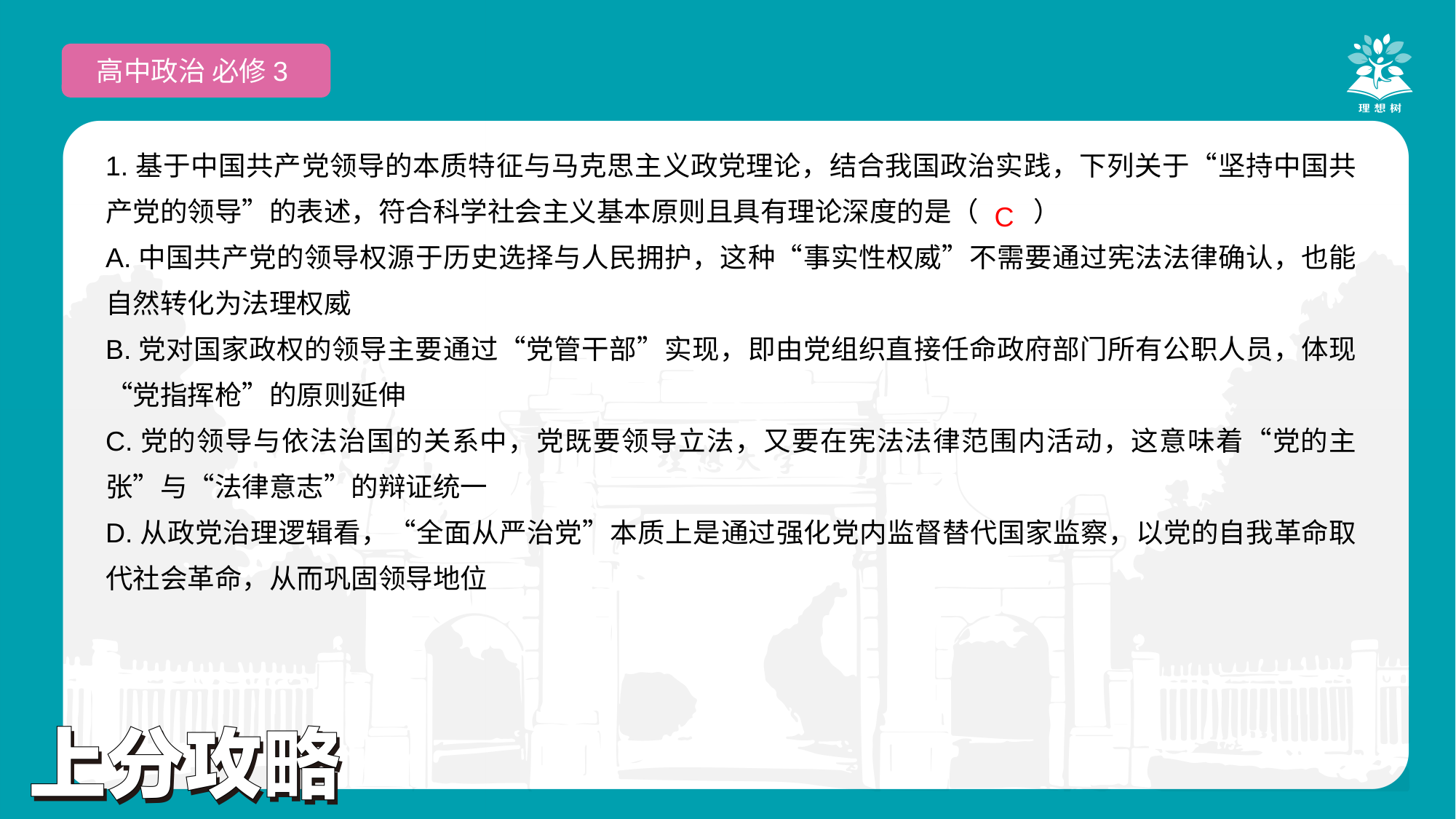

高中政治 必修3
1.基于中国共产党领导的本质特征与马克思主义政党理论，结合我国政治实践，下列关于“坚持中国共产党的领导”的表述，符合科学社会主义基本原则且具有理论深度的是（　　）
A.中国共产党的领导权源于历史选择与人民拥护，这种“事实性权威”不需要通过宪法法律确认，也能自然转化为法理权威
B.党对国家政权的领导主要通过“党管干部”实现，即由党组织直接任命政府部门所有公职人员，体现“党指挥枪”的原则延伸
C.党的领导与依法治国的关系中，党既要领导立法，又要在宪法法律范围内活动，这意味着“党的主张”与“法律意志”的辩证统一
D.从政党治理逻辑看，“全面从严治党”本质上是通过强化党内监督替代国家监察，以党的自我革命取代社会革命，从而巩固领导地位
 C